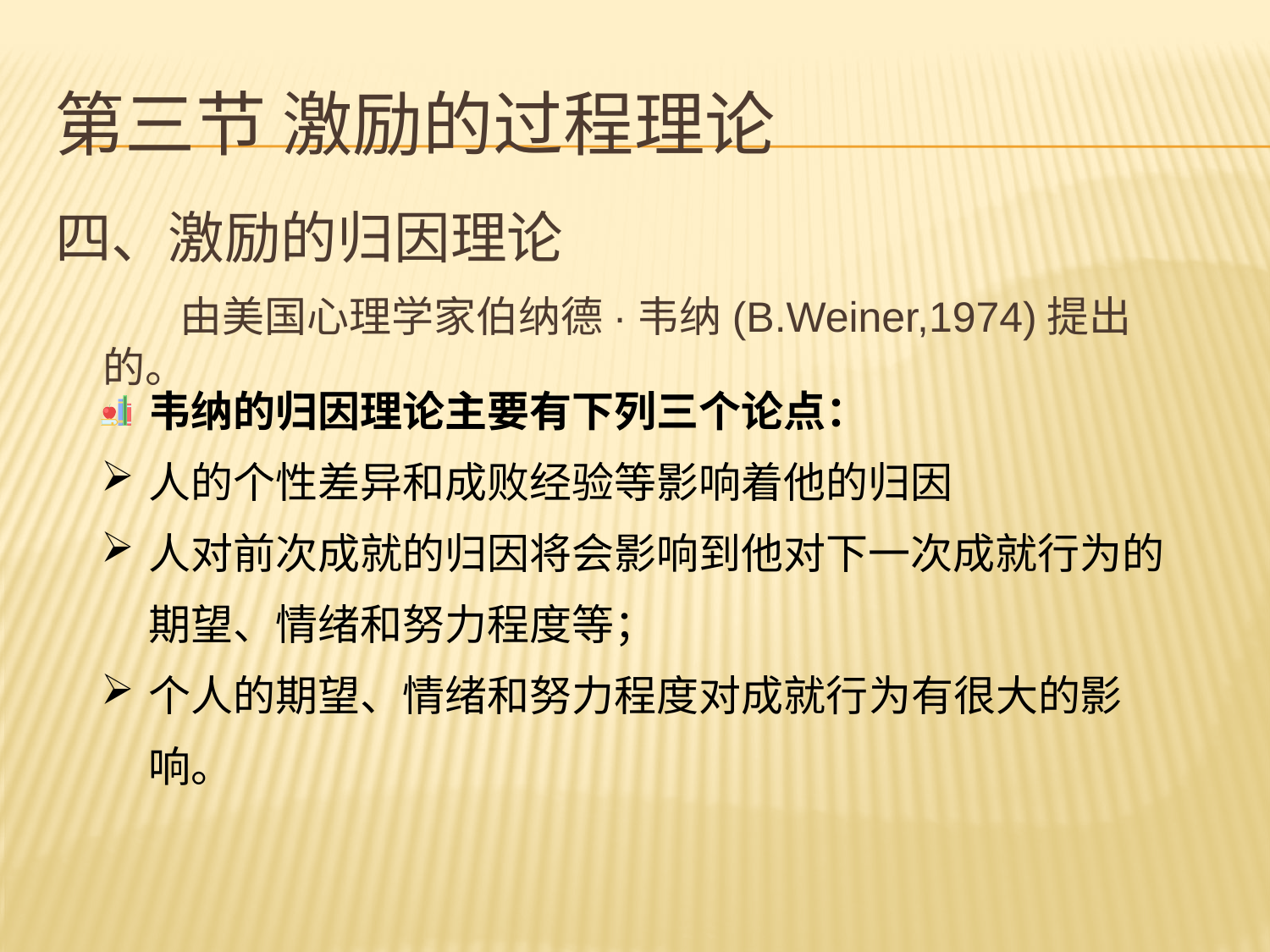

# 第三节 激励的过程理论
四、激励的归因理论
            由美国心理学家伯纳德·韦纳(B.Weiner,1974)提出的。

韦纳的归因理论主要有下列三个论点：
人的个性差异和成败经验等影响着他的归因
人对前次成就的归因将会影响到他对下一次成就行为的期望、情绪和努力程度等；
个人的期望、情绪和努力程度对成就行为有很大的影响。